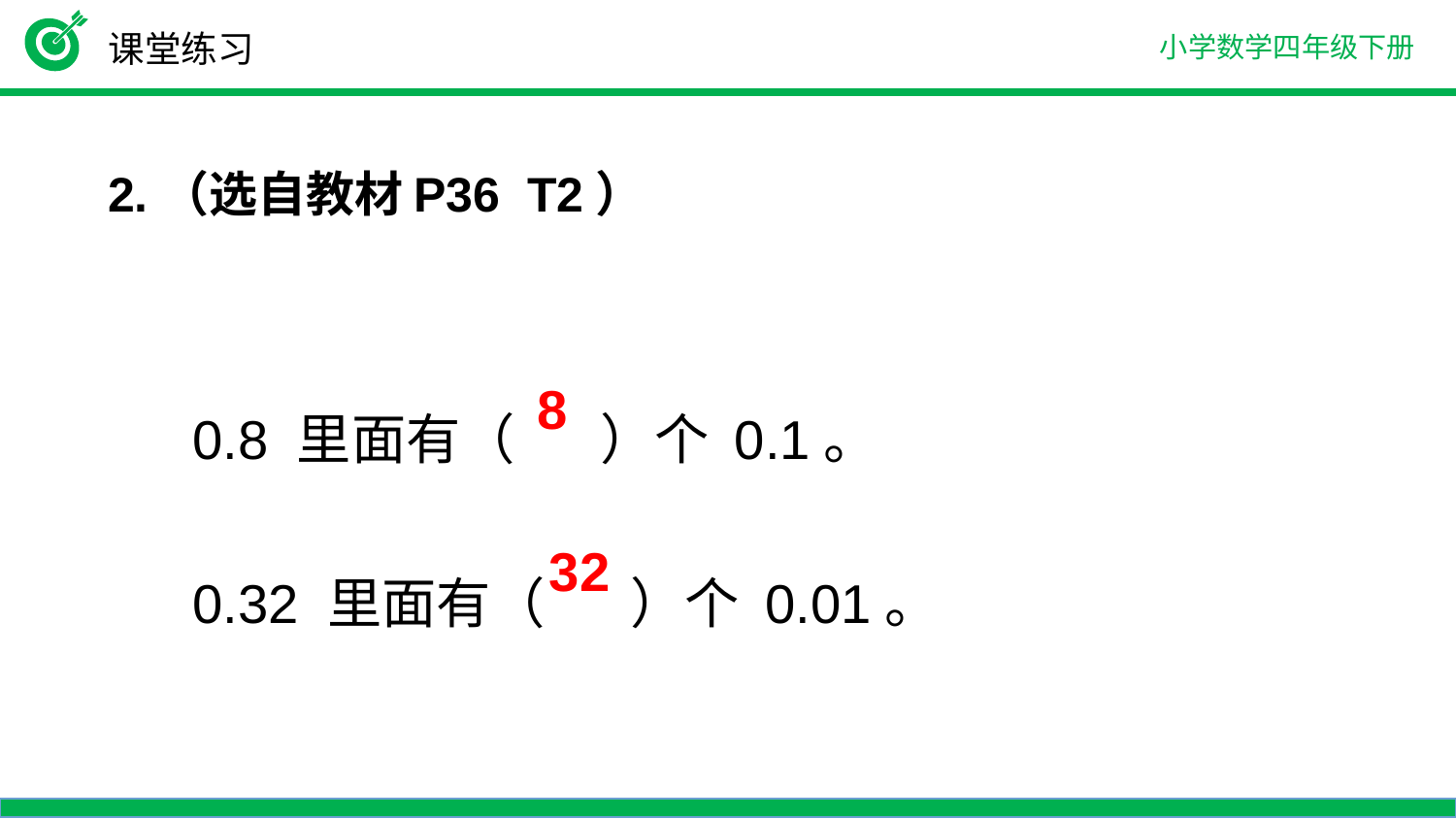

课堂练习
2.（选自教材P36  T2）
0.8 里面有（       ）个 0.1。
0.32 里面有（       ）个 0.01。
8
32